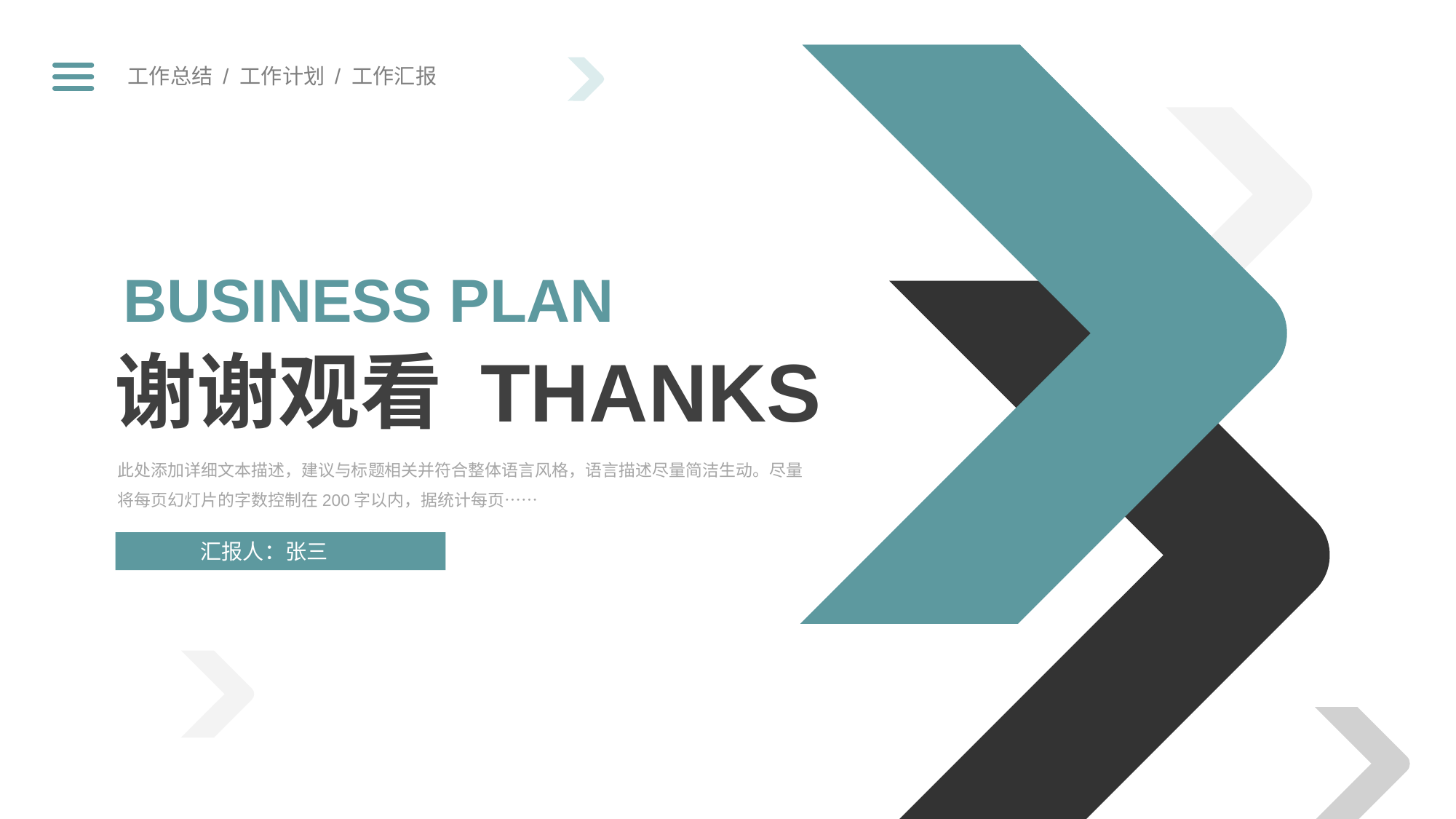

工作总结 / 工作计划 / 工作汇报

BUSINESS PLAN

谢谢观看 THANKS
此处添加详细文本描述，建议与标题相关并符合整体语言风格，语言描述尽量简洁生动。尽量将每页幻灯片的字数控制在200字以内，据统计每页……

汇报人：张三